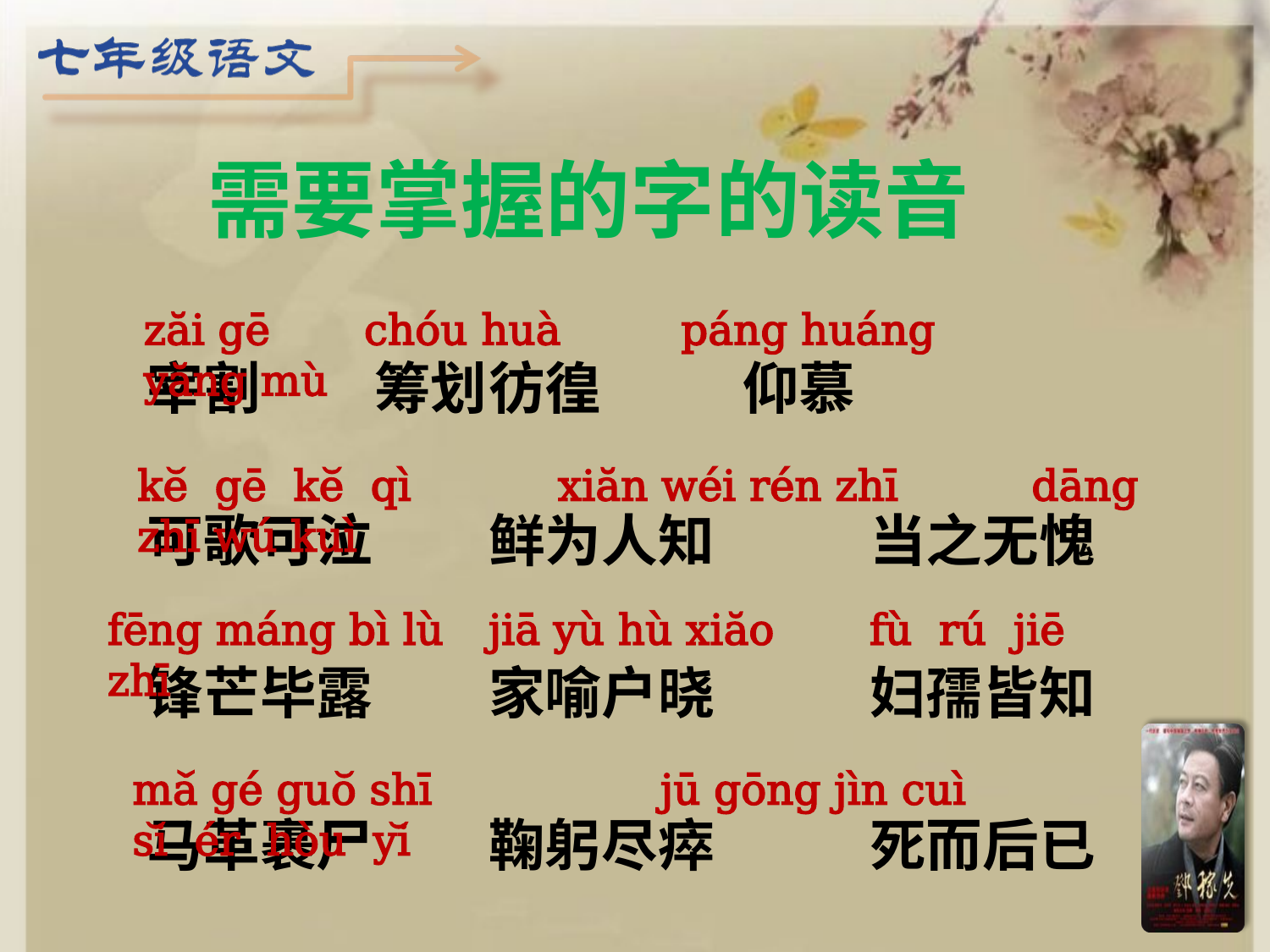

需要掌握的字的读音
zăi gē	       chóu huà         páng huáng        yăng mù
  宰割	 筹划	彷徨		仰慕
  可歌可泣	鲜为人知    	当之无愧
  锋芒毕露	家喻户晓	 	妇孺皆知
  马革裹尸	鞠躬尽瘁		死而后已
kĕ  gē  kĕ  qì           xiăn wéi rén zhī          dāng zhī wú kuì
fēng máng bì lù	jiā yù hù xiăo     	fù  rú  jiē  zhī
mǎ gé guŏ shī	           jū gōng jìn cuì	           sĭ  ér  hòu  yĭ